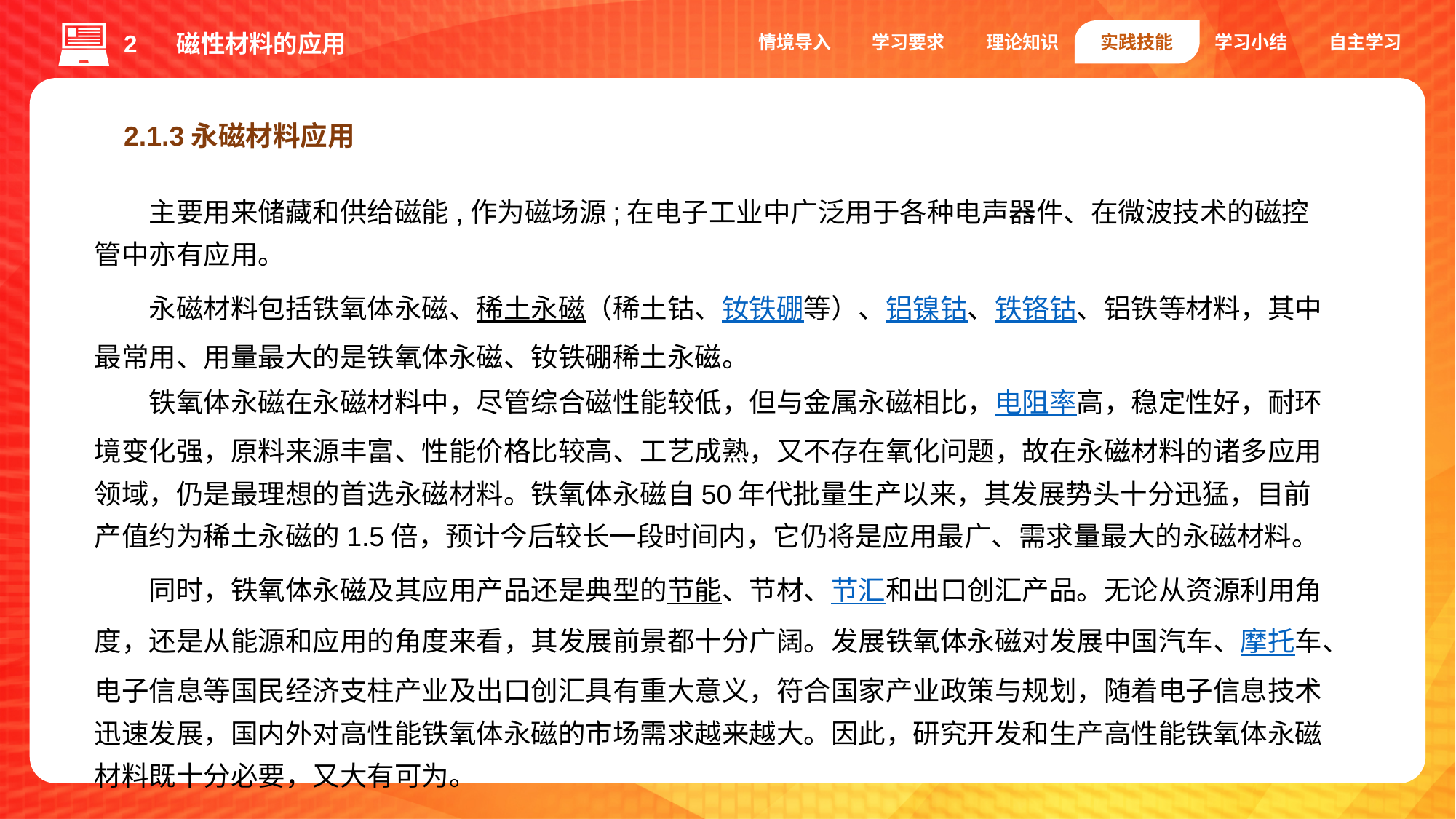

情境导入
学习要求
理论知识
实践技能
学习小结
自主学习

2     磁性材料的应用
2.1.3永磁材料应用
主要用来储藏和供给磁能,作为磁场源;在电子工业中广泛用于各种电声器件、在微波技术的磁控管中亦有应用。
永磁材料包括铁氧体永磁、稀土永磁（稀土钴、钕铁硼等）、铝镍钴、铁铬钴、铝铁等材料，其中最常用、用量最大的是铁氧体永磁、钕铁硼稀土永磁。
　　铁氧体永磁在永磁材料中，尽管综合磁性能较低，但与金属永磁相比，电阻率高，稳定性好，耐环境变化强，原料来源丰富、性能价格比较高、工艺成熟，又不存在氧化问题，故在永磁材料的诸多应用领域，仍是最理想的首选永磁材料。铁氧体永磁自50年代批量生产以来，其发展势头十分迅猛，目前产值约为稀土永磁的1.5倍，预计今后较长一段时间内，它仍将是应用最广、需求量最大的永磁材料。
同时，铁氧体永磁及其应用产品还是典型的节能、节材、节汇和出口创汇产品。无论从资源利用角度，还是从能源和应用的角度来看，其发展前景都十分广阔。发展铁氧体永磁对发展中国汽车、摩托车、电子信息等国民经济支柱产业及出口创汇具有重大意义，符合国家产业政策与规划，随着电子信息技术迅速发展，国内外对高性能铁氧体永磁的市场需求越来越大。因此，研究开发和生产高性能铁氧体永磁材料既十分必要，又大有可为。